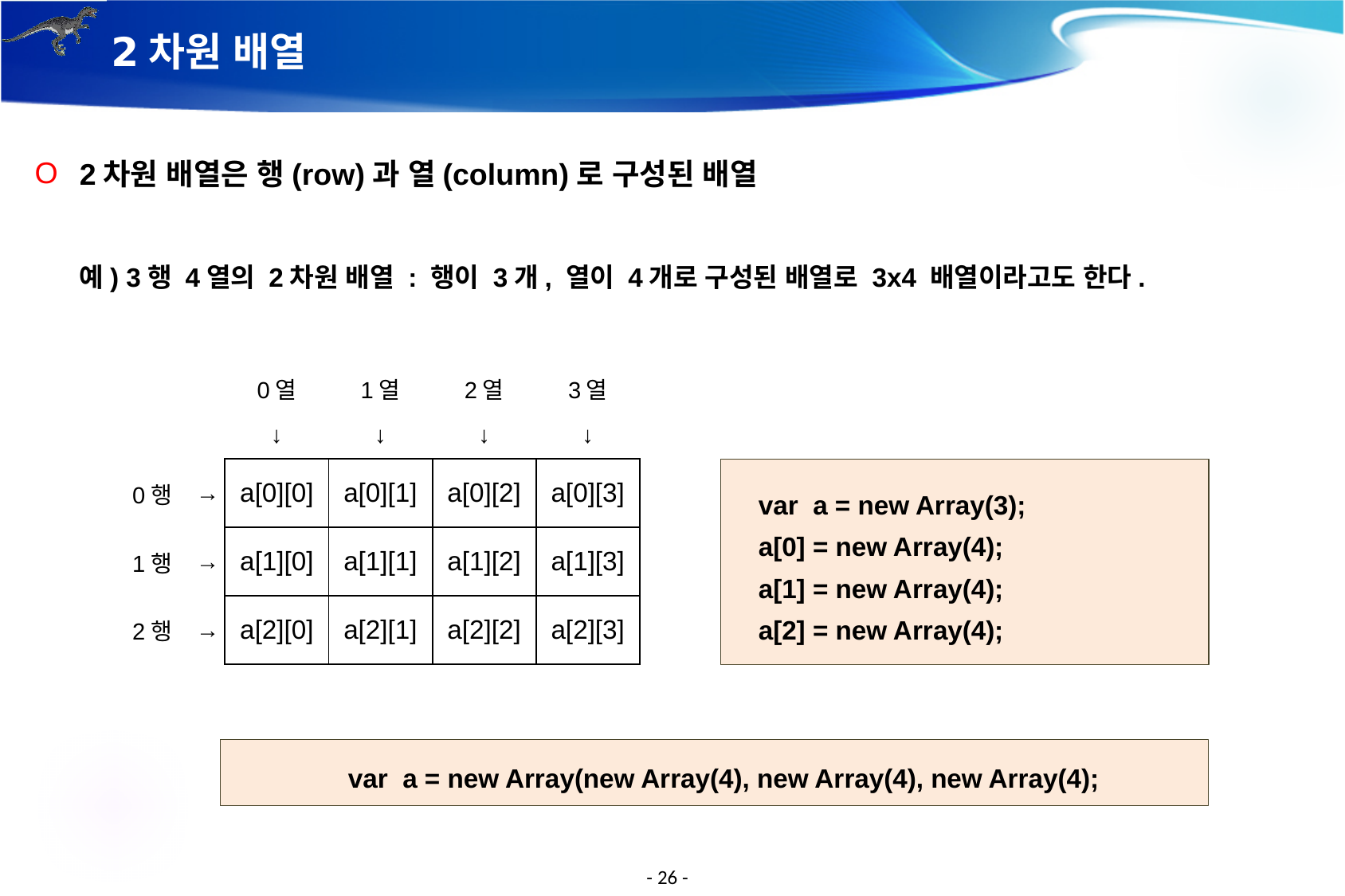

# 2차원 배열
2차원 배열은 행(row)과 열(column)로 구성된 배열
예) 3행 4열의 2차원 배열 : 행이 3개, 열이 4개로 구성된 배열로 3x4 배열이라고도 한다.
|  |  | 0열 | 1열 | 2열 | 3열 |
| --- | --- | --- | --- | --- | --- |
|  |  | ↓ | ↓ | ↓ | ↓ |
| 0행 | → | a[0][0] | a[0][1] | a[0][2] | a[0][3] |
| 1행 | → | a[1][0] | a[1][1] | a[1][2] | a[1][3] |
| 2행 | → | a[2][0] | a[2][1] | a[2][2] | a[2][3] |
 var  a = new Array(3);
 a[0] = new Array(4);
 a[1] = new Array(4);
 a[2] = new Array(4);
var  a = new Array(new Array(4), new Array(4), new Array(4);